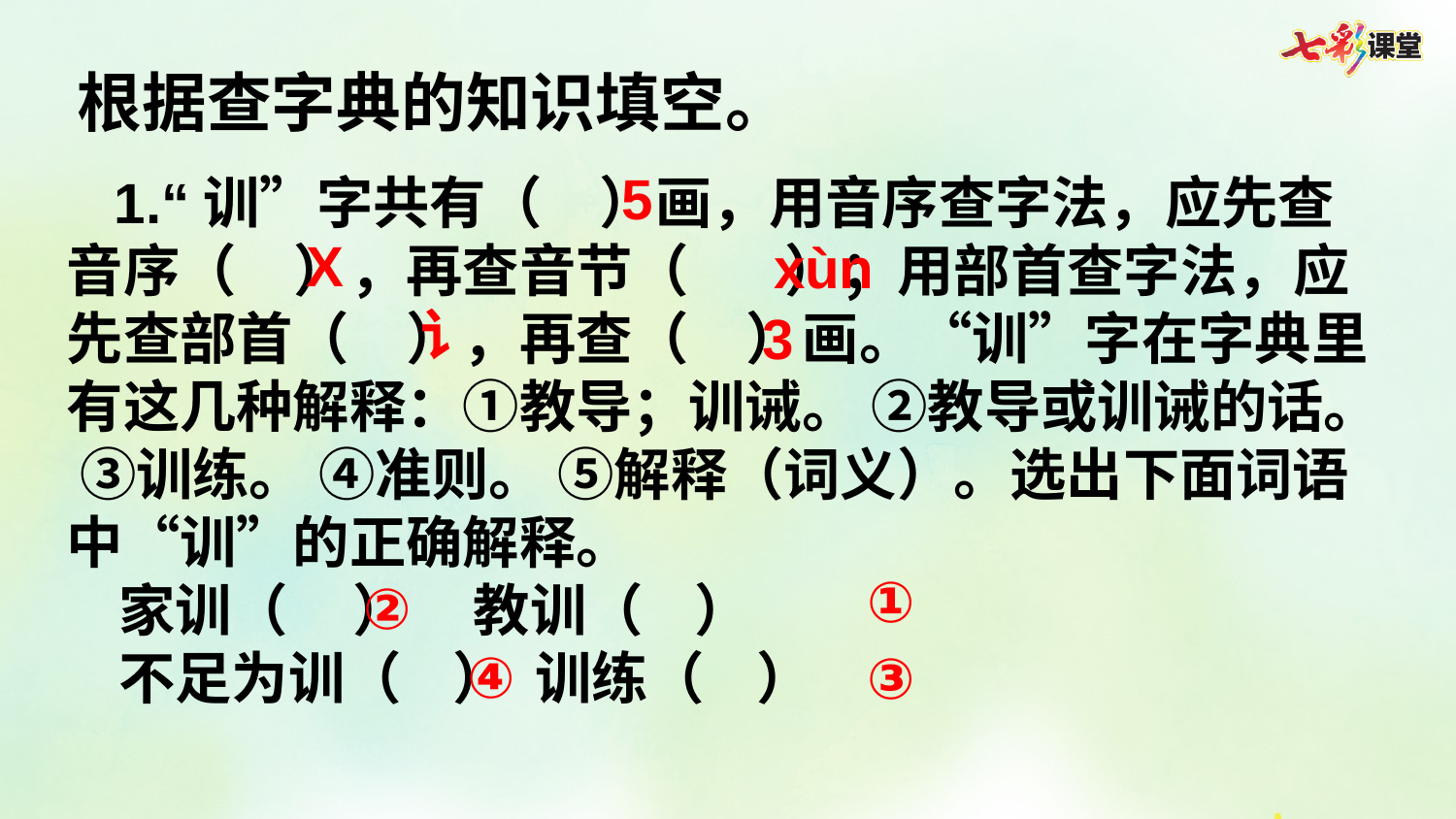

根据查字典的知识填空。
5
   1.“训”字共有（  ）画，用音序查字法，应先查音序（  ），再查音节（     ）；用部首查字法，应先查部首（  ），再查（  ）画。“训”字在字典里有这几种解释：①教导；训诫。 ②教导或训诫的话。 ③训练。 ④准则。 ⑤解释（词义）。选出下面词语中“训”的正确解释。
   家训（     ）     教训（    ）
   不足为训（    ）  训练（    ）

X
xùn
讠
3
①
②
④
③